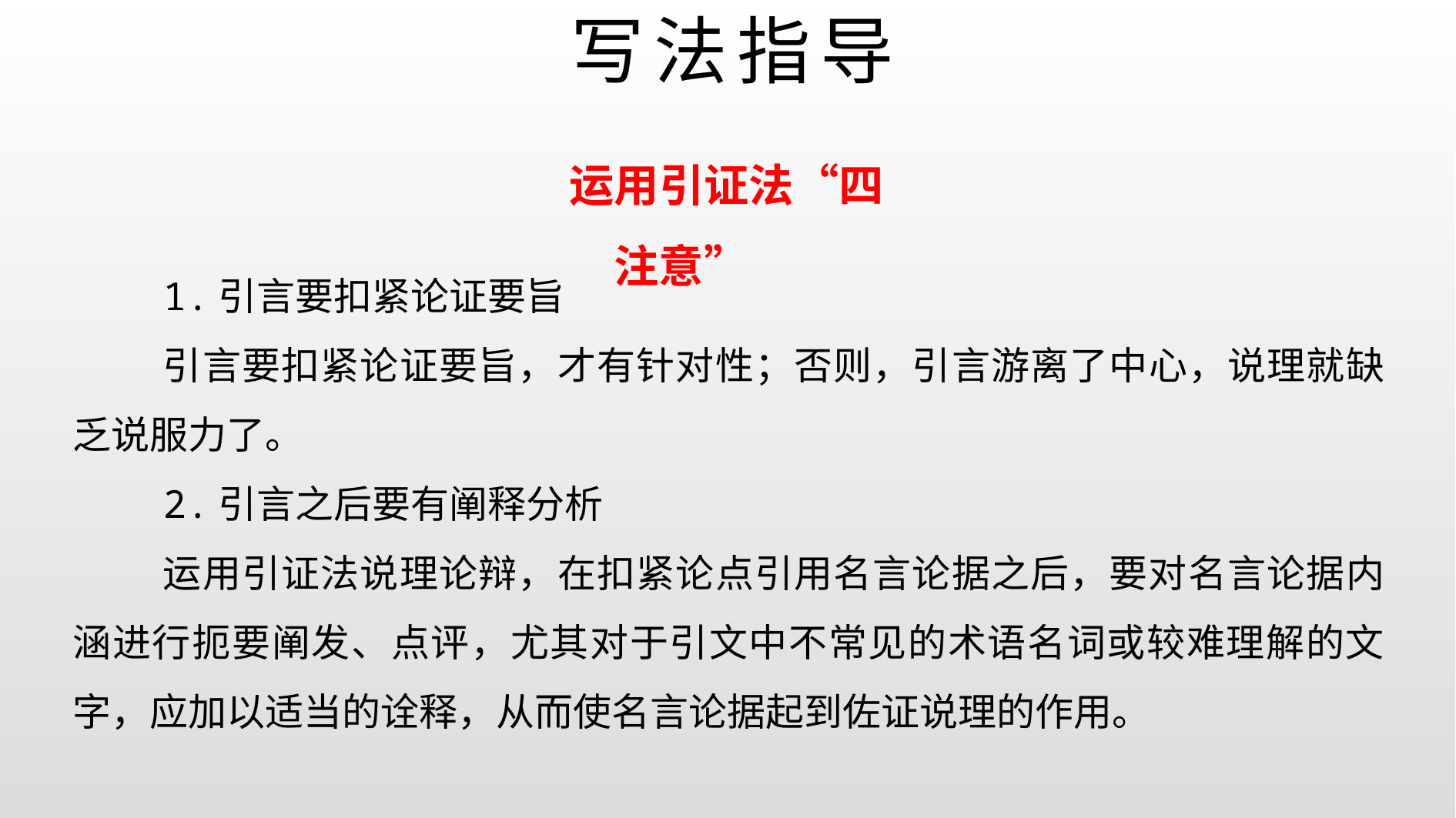

# 写法指导
运用引证法“四注意”
1.引言要扣紧论证要旨
引言要扣紧论证要旨，才有针对性；否则，引言游离了中心，说理就缺乏说服力了。
2.引言之后要有阐释分析
运用引证法说理论辩，在扣紧论点引用名言论据之后，要对名言论据内涵进行扼要阐发、点评，尤其对于引文中不常见的术语名词或较难理解的文字，应加以适当的诠释，从而使名言论据起到佐证说理的作用。